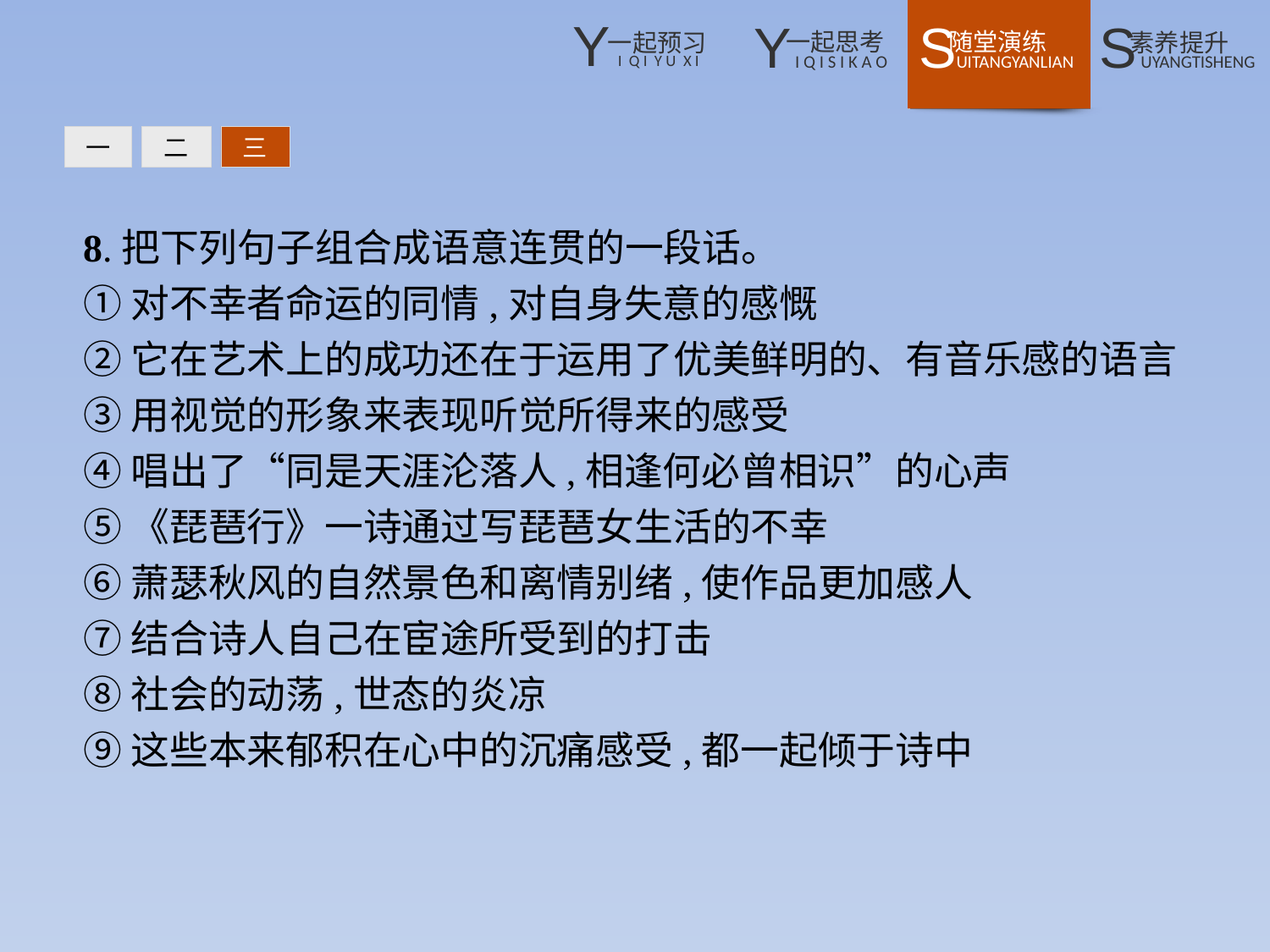

一
二
三
8.把下列句子组合成语意连贯的一段话。
①对不幸者命运的同情,对自身失意的感慨
②它在艺术上的成功还在于运用了优美鲜明的、有音乐感的语言
③用视觉的形象来表现听觉所得来的感受
④唱出了“同是天涯沦落人,相逢何必曾相识”的心声
⑤《琵琶行》一诗通过写琵琶女生活的不幸
⑥萧瑟秋风的自然景色和离情别绪,使作品更加感人
⑦结合诗人自己在宦途所受到的打击
⑧社会的动荡,世态的炎凉
⑨这些本来郁积在心中的沉痛感受,都一起倾于诗中